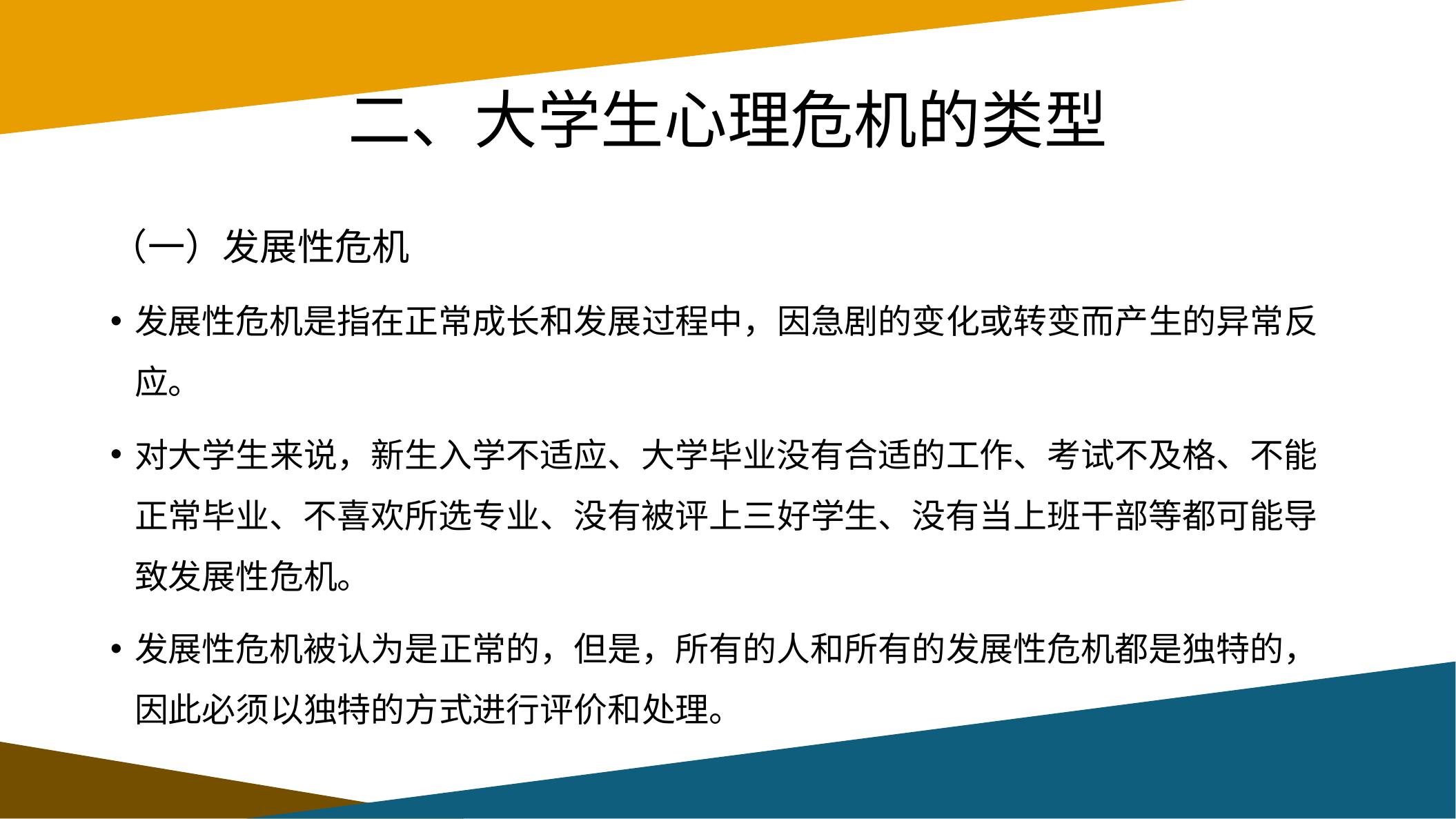

# 二、大学生心理危机的类型
（一）发展性危机
发展性危机是指在正常成长和发展过程中，因急剧的变化或转变而产生的异常反应。
对大学生来说，新生入学不适应、大学毕业没有合适的工作、考试不及格、不能正常毕业、不喜欢所选专业、没有被评上三好学生、没有当上班干部等都可能导致发展性危机。
发展性危机被认为是正常的，但是，所有的人和所有的发展性危机都是独特的，因此必须以独特的方式进行评价和处理。